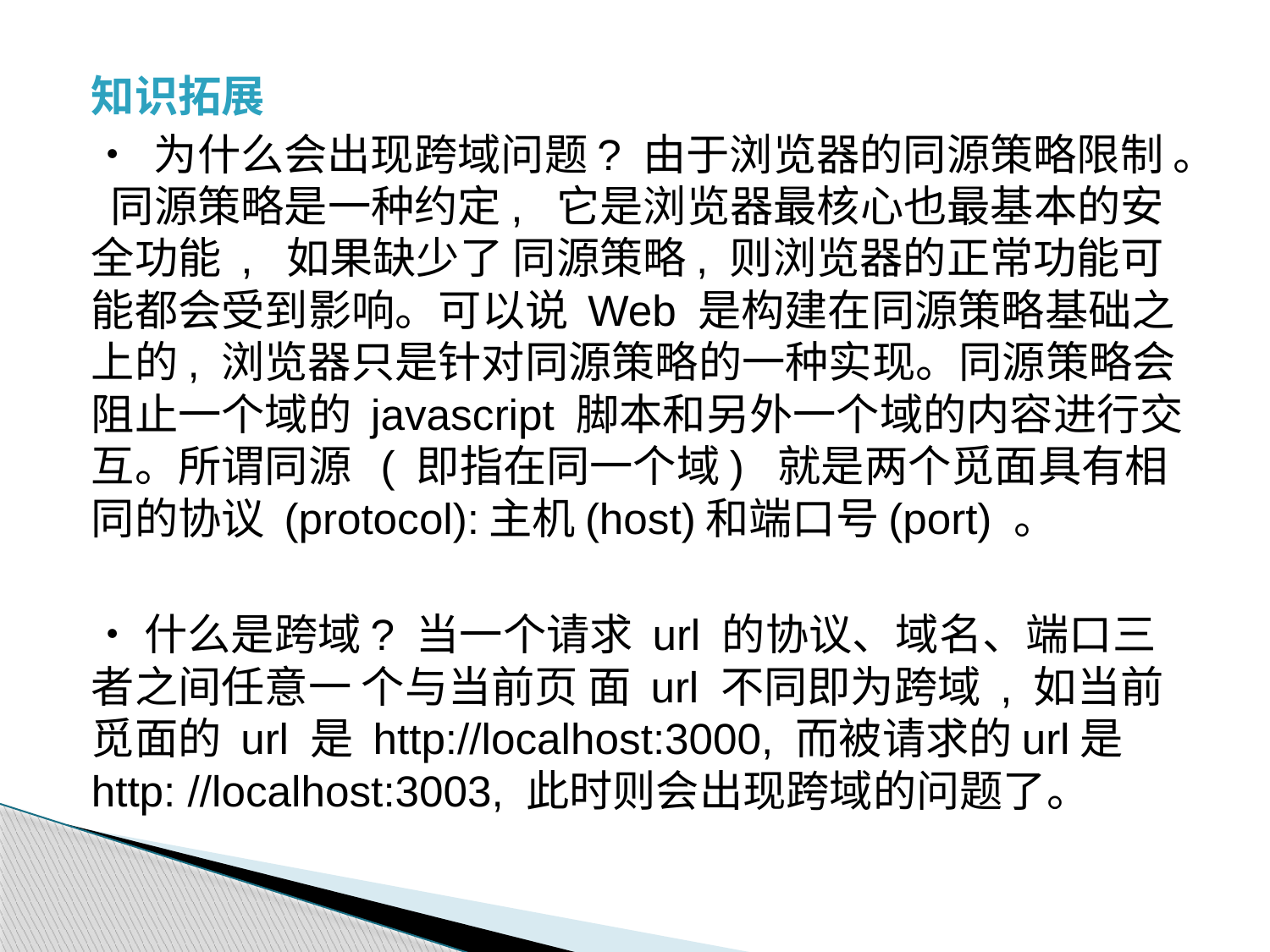

知识拓展
• 为什么会出现跨域问题? 由于浏览器的同源策略限制 。  同源策略是一种约定,  它是浏览器最核心也最基本的安全功能 ,  如果缺少了 同源策略, 则浏览器的正常功能可能都会受到影响。可以说 Web 是构建在同源策略基础之上的, 浏览器只是针对同源策略的一种实现。同源策略会阻止一个域的 javascript 脚本和另外一个域的内容进行交互。所谓同源  ( 即指在同一个域)  就是两个觅面具有相同的协议 (protocol):主机(host)和端口号(port) 。

•什么是跨域? 当一个请求 url 的协议、域名、端口三者之间任意一 个与当前页 面 url 不同即为跨域 , 如当前觅面的 url 是 http://localhost:3000, 而被请求的url是http: //localhost:3003, 此时则会出现跨域的问题了。